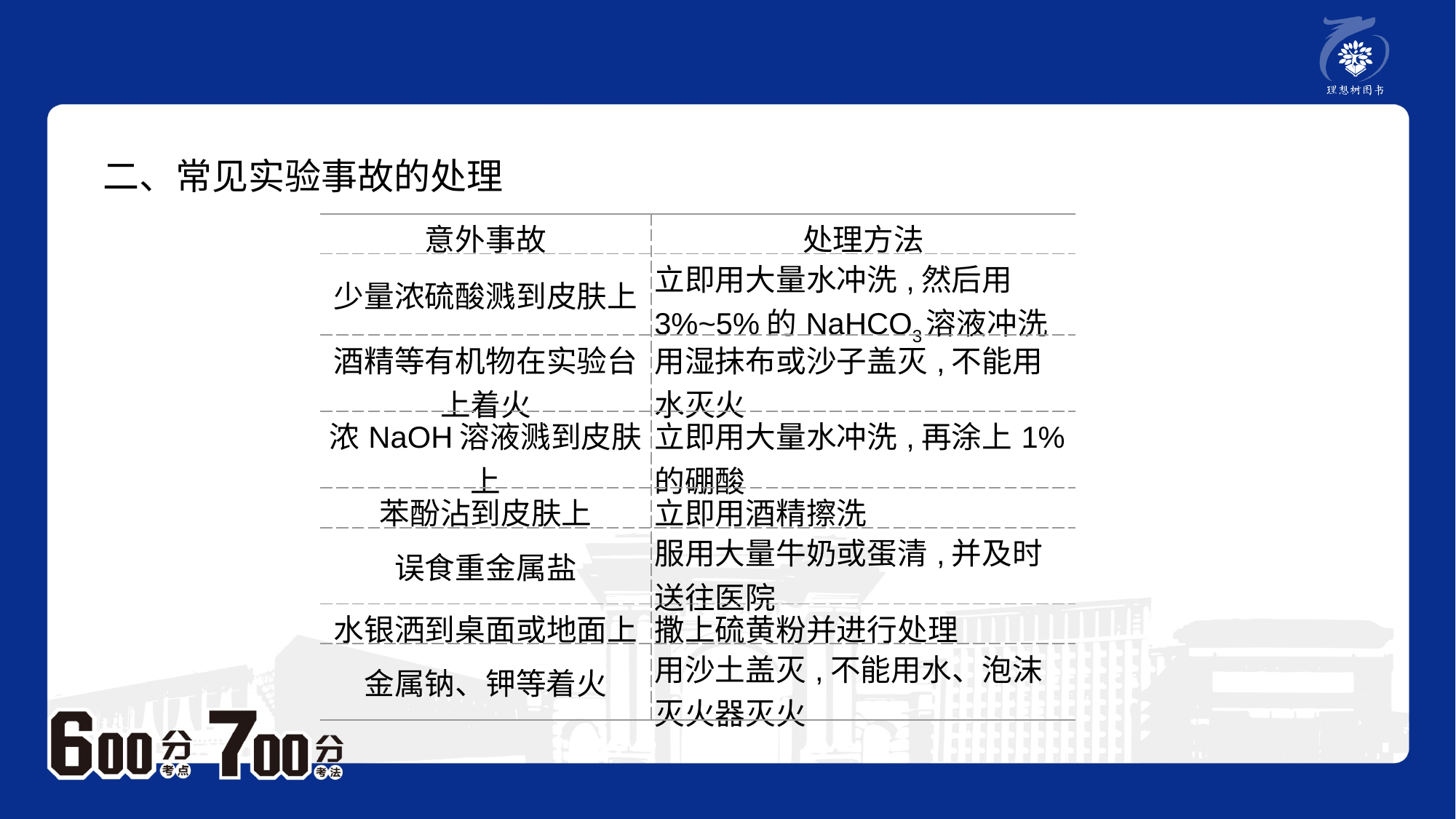

二、常见实验事故的处理
| 意外事故 | 处理方法 |
| --- | --- |
| 少量浓硫酸溅到皮肤上 | 立即用大量水冲洗,然后用3%~5%的NaHCO3溶液冲洗 |
| 酒精等有机物在实验台上着火 | 用湿抹布或沙子盖灭,不能用水灭火 |
| 浓NaOH溶液溅到皮肤上 | 立即用大量水冲洗,再涂上1%的硼酸 |
| 苯酚沾到皮肤上 | 立即用酒精擦洗 |
| 误食重金属盐 | 服用大量牛奶或蛋清,并及时送往医院 |
| 水银洒到桌面或地面上 | 撒上硫黄粉并进行处理 |
| 金属钠、钾等着火 | 用沙土盖灭,不能用水、泡沫灭火器灭火 |